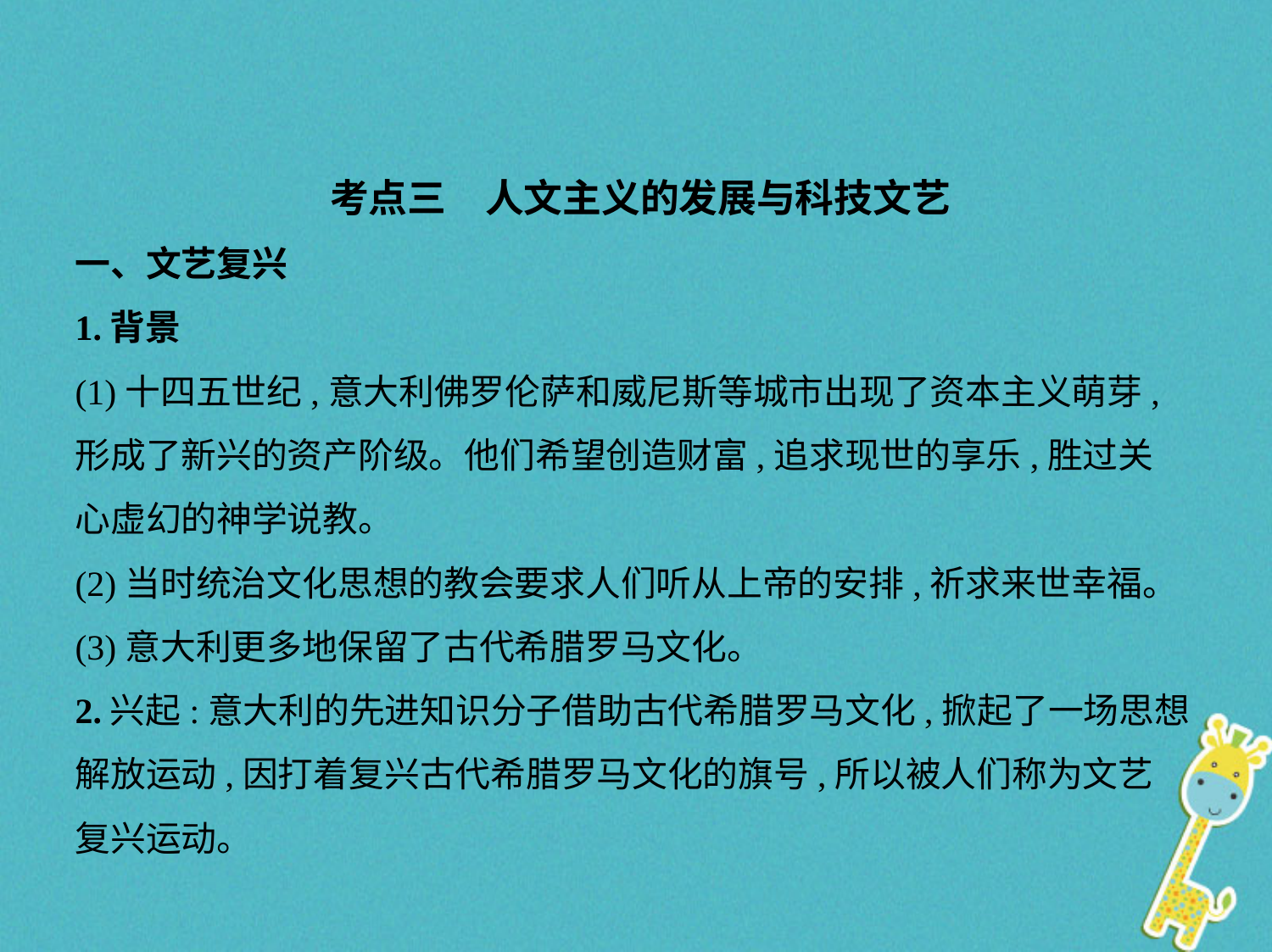

考点三　人文主义的发展与科技文艺
一、文艺复兴
1.背景
(1)十四五世纪,意大利佛罗伦萨和威尼斯等城市出现了资本主义萌芽,
形成了新兴的资产阶级。他们希望创造财富,追求现世的享乐,胜过关
心虚幻的神学说教。
(2)当时统治文化思想的教会要求人们听从上帝的安排,祈求来世幸福。
(3)意大利更多地保留了古代希腊罗马文化。
2.兴起:意大利的先进知识分子借助古代希腊罗马文化,掀起了一场思想
解放运动,因打着复兴古代希腊罗马文化的旗号,所以被人们称为文艺
复兴运动。